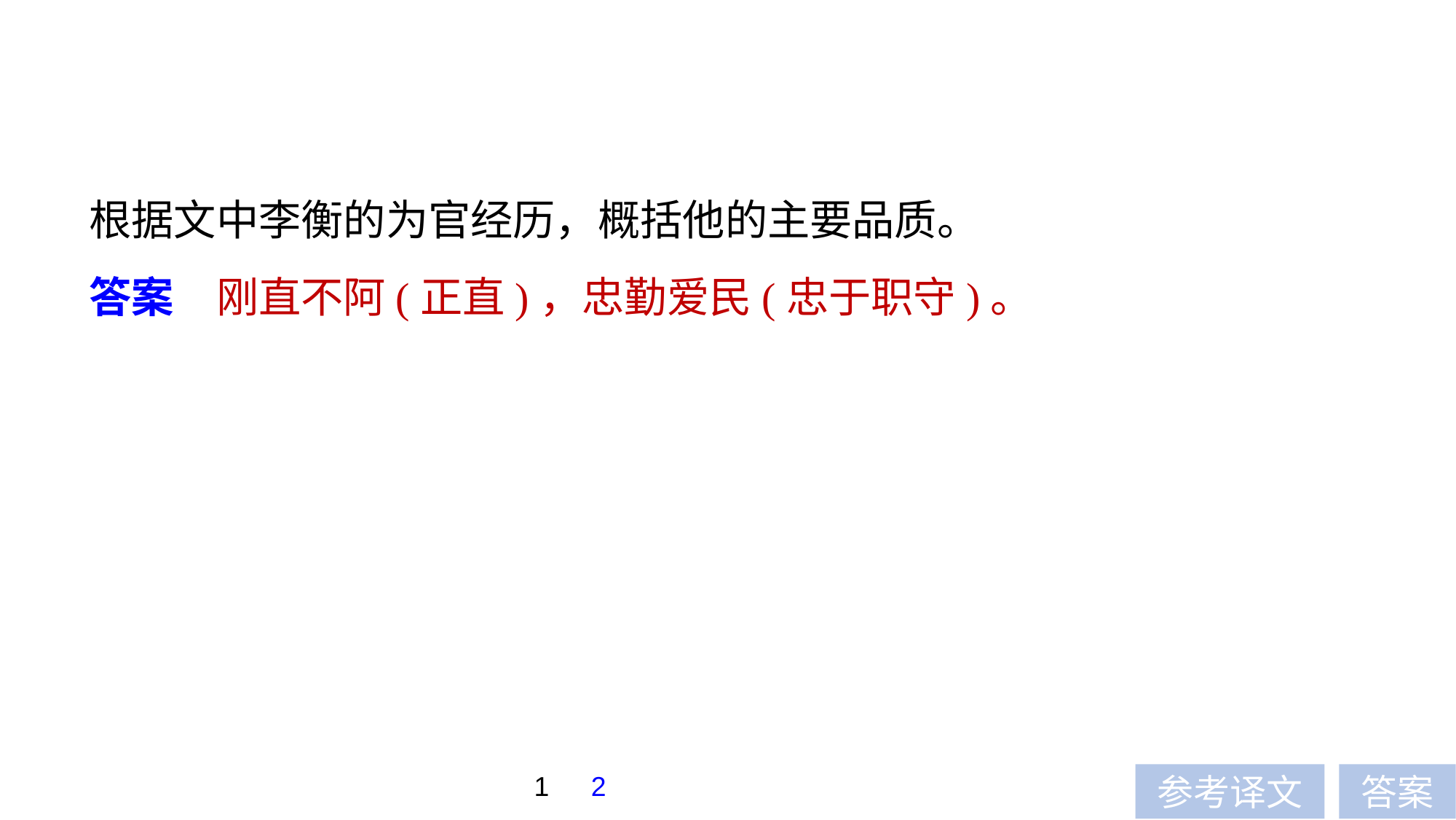

根据文中李衡的为官经历，概括他的主要品质。
答案　刚直不阿(正直)，忠勤爱民(忠于职守)。
1
2
参考译文
答案